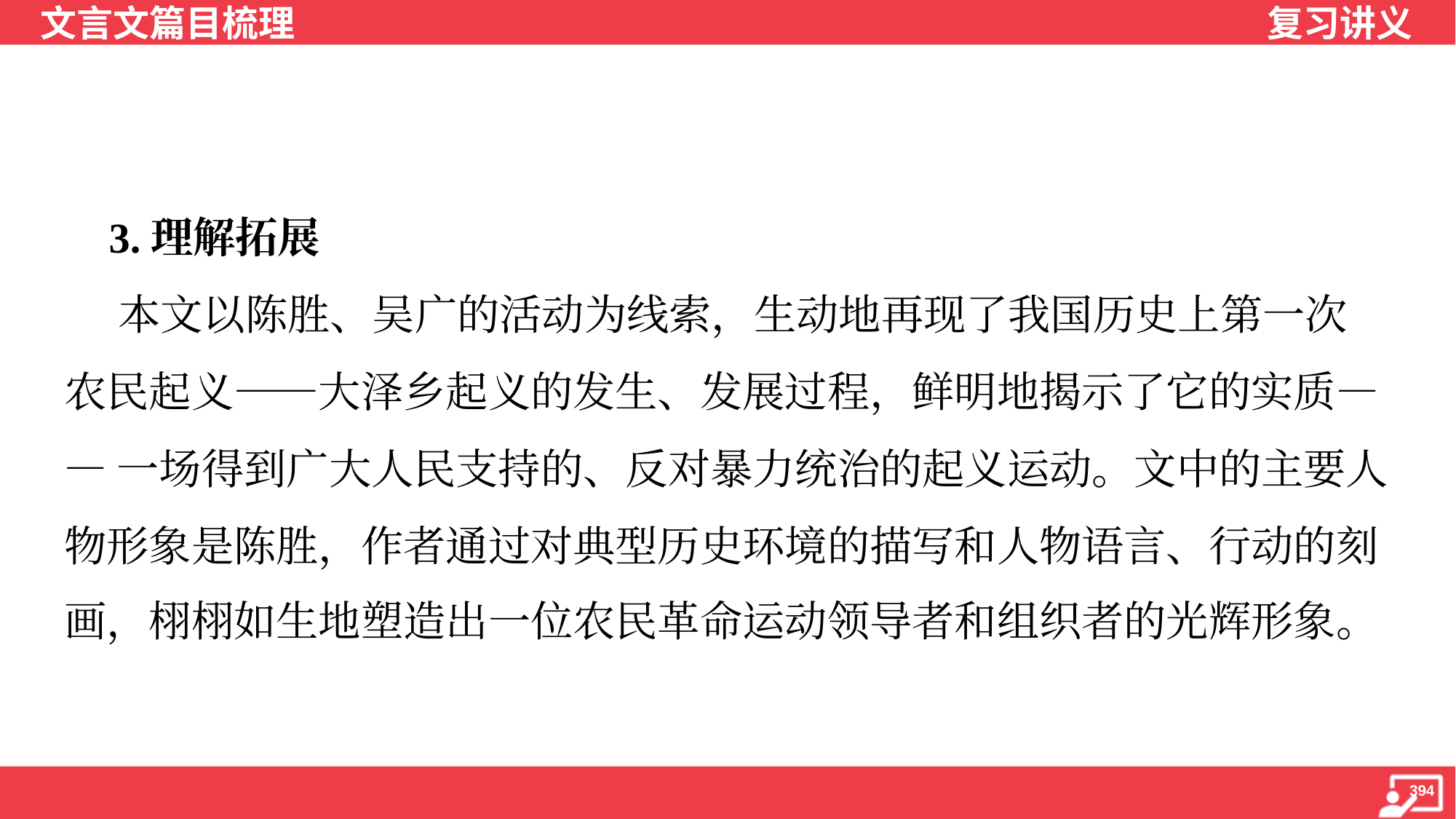

3.理解拓展
    本文以陈胜、吴广的活动为线索，生动地再现了我国历史上第一次
农民起义——大泽乡起义的发生、发展过程，鲜明地揭示了它的实质—
—一场得到广大人民支持的、反对暴力统治的起义运动。文中的主要人
物形象是陈胜，作者通过对典型历史环境的描写和人物语言、行动的刻
画，栩栩如生地塑造出一位农民革命运动领导者和组织者的光辉形象。